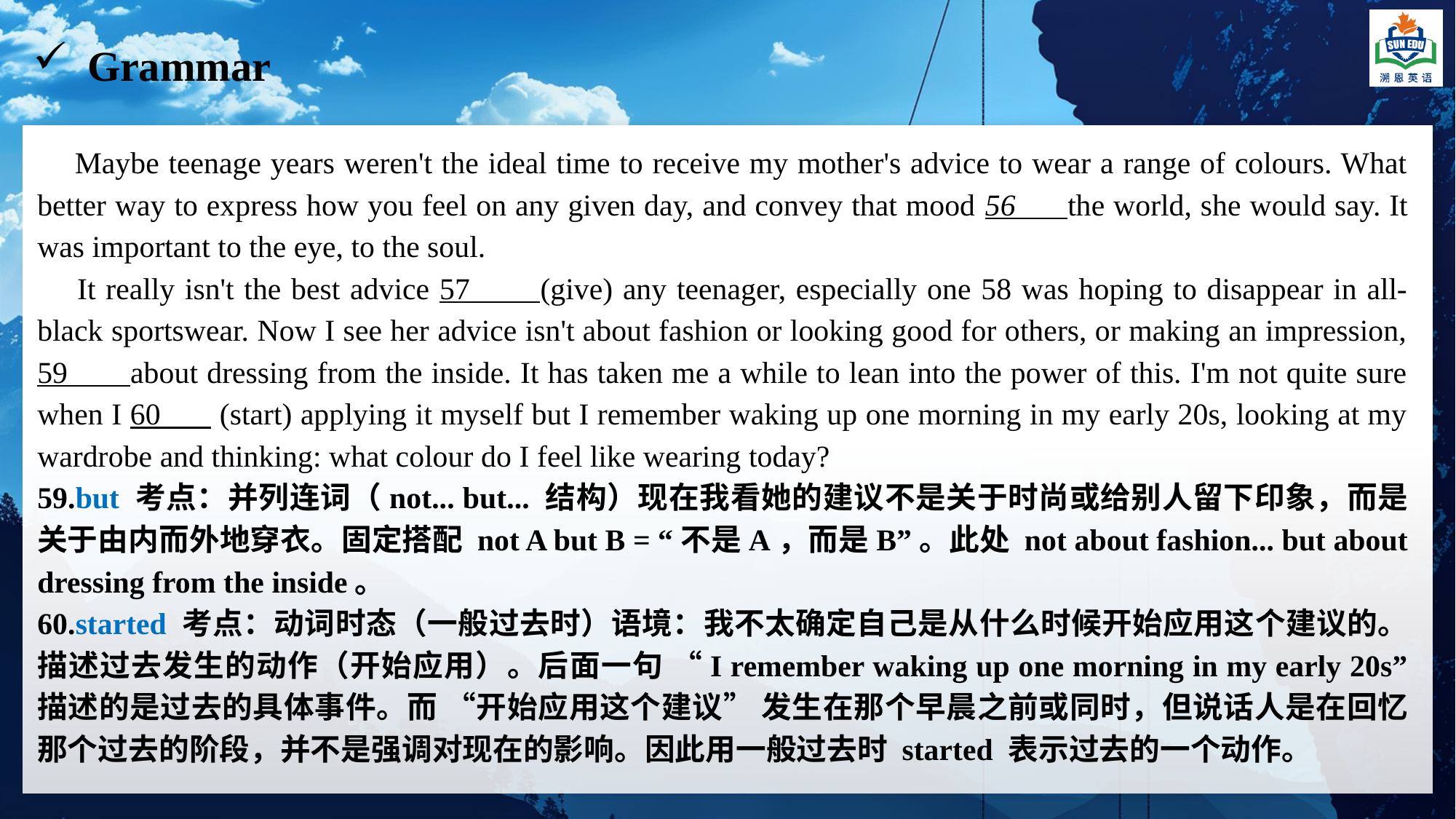

Grammar
    Maybe teenage years weren't the ideal time to receive my mother's advice to wear a range of colours. What better way to express how you feel on any given day, and convey that mood 56      the world, she would say. It was important to the eye, to the soul.
    It really isn't the best advice 57       (give) any teenager, especially one 58 was hoping to disappear in all-black sportswear. Now I see her advice isn't about fashion or looking good for others, or making an impression, 59       about dressing from the inside. It has taken me a while to lean into the power of this. I'm not quite sure when I 60       (start) applying it myself but I remember waking up one morning in my early 20s, looking at my wardrobe and thinking: what colour do I feel like wearing today?
59.but 考点：并列连词（not... but... 结构）现在我看她的建议不是关于时尚或给别人留下印象，而是关于由内而外地穿衣。固定搭配 not A but B = “不是A，而是B”。此处 not about fashion... but about dressing from the inside。
60.started 考点：动词时态（一般过去时）语境：我不太确定自己是从什么时候开始应用这个建议的。描述过去发生的动作（开始应用）。后面一句 “I remember waking up one morning in my early 20s” 描述的是过去的具体事件。而 “开始应用这个建议” 发生在那个早晨之前或同时，但说话人是在回忆那个过去的阶段，并不是强调对现在的影响。因此用一般过去时 started 表示过去的一个动作。